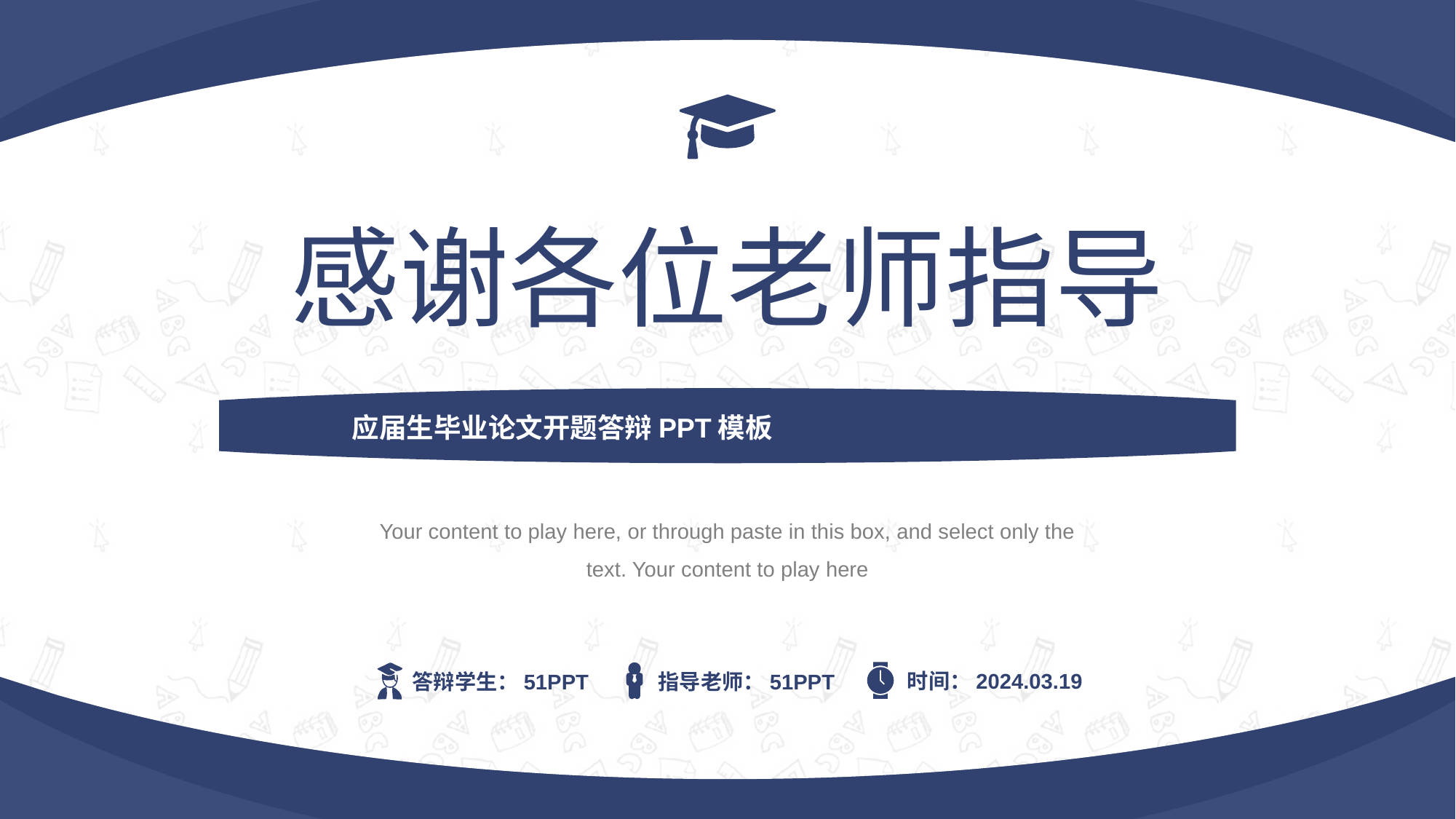

感谢各位老师指导

应届生毕业论文开题答辩PPT模板
Your content to play here, or through paste in this box, and select only the text. Your content to play here

时间：2024.03.19

指导老师：51PPT

答辩学生：51PPT